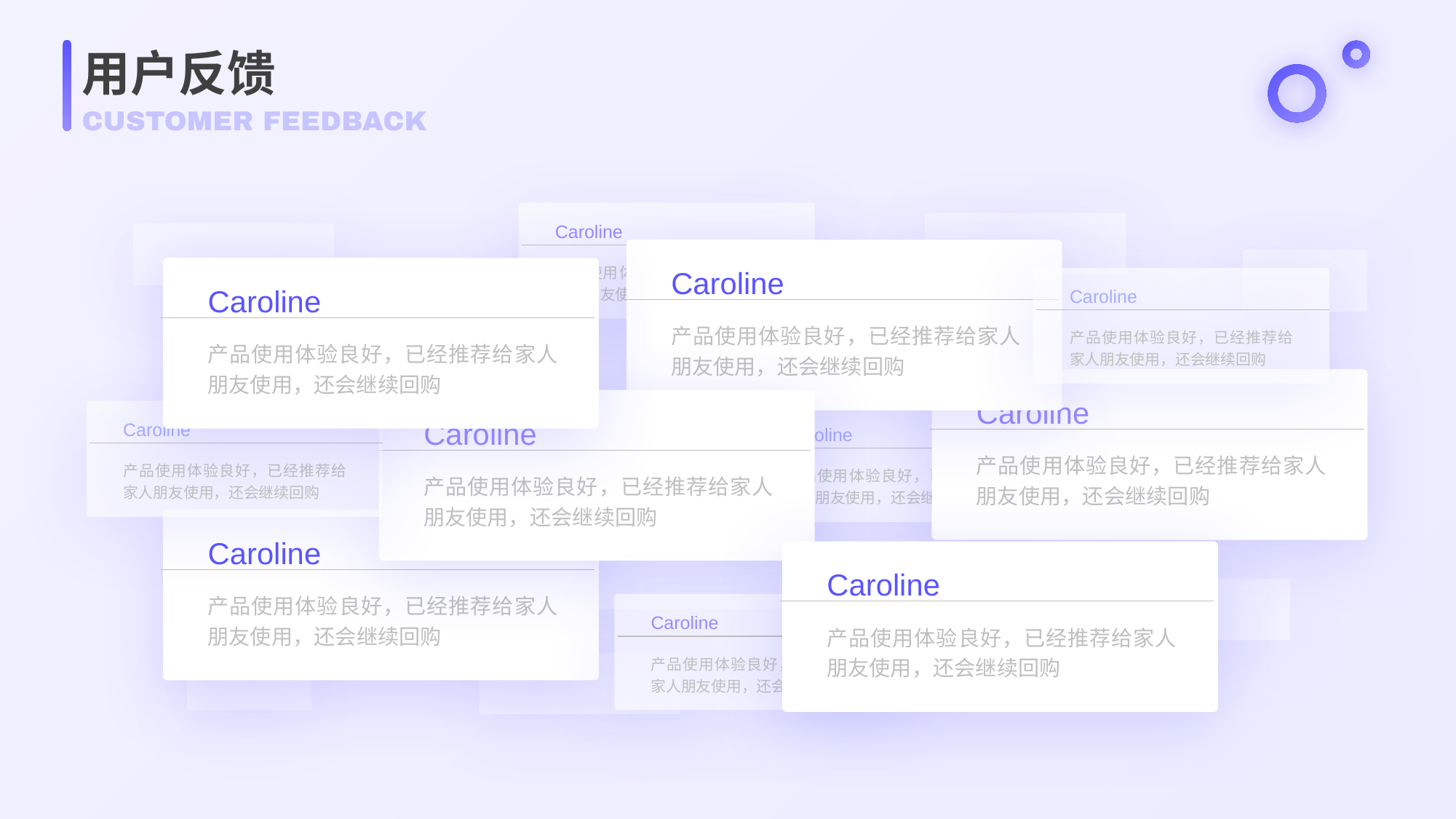

用户反馈
CUSTOMER FEEDBACK

Caroline

Caroline

产品使用体验良好，已经推荐给家人朋友使用，还会继续回购

Caroline

Caroline
产品使用体验良好，已经推荐给家人朋友使用，还会继续回购
产品使用体验良好，已经推荐给家人朋友使用，还会继续回购
产品使用体验良好，已经推荐给家人朋友使用，还会继续回购

Caroline

Caroline

Caroline
Caroline
产品使用体验良好，已经推荐给家人朋友使用，还会继续回购
产品使用体验良好，已经推荐给家人朋友使用，还会继续回购
产品使用体验良好，已经推荐给家人朋友使用，还会继续回购
产品使用体验良好，已经推荐给家人朋友使用，还会继续回购

Caroline

Caroline

产品使用体验良好，已经推荐给家人朋友使用，还会继续回购

Caroline
产品使用体验良好，已经推荐给家人朋友使用，还会继续回购
产品使用体验良好，已经推荐给家人朋友使用，还会继续回购